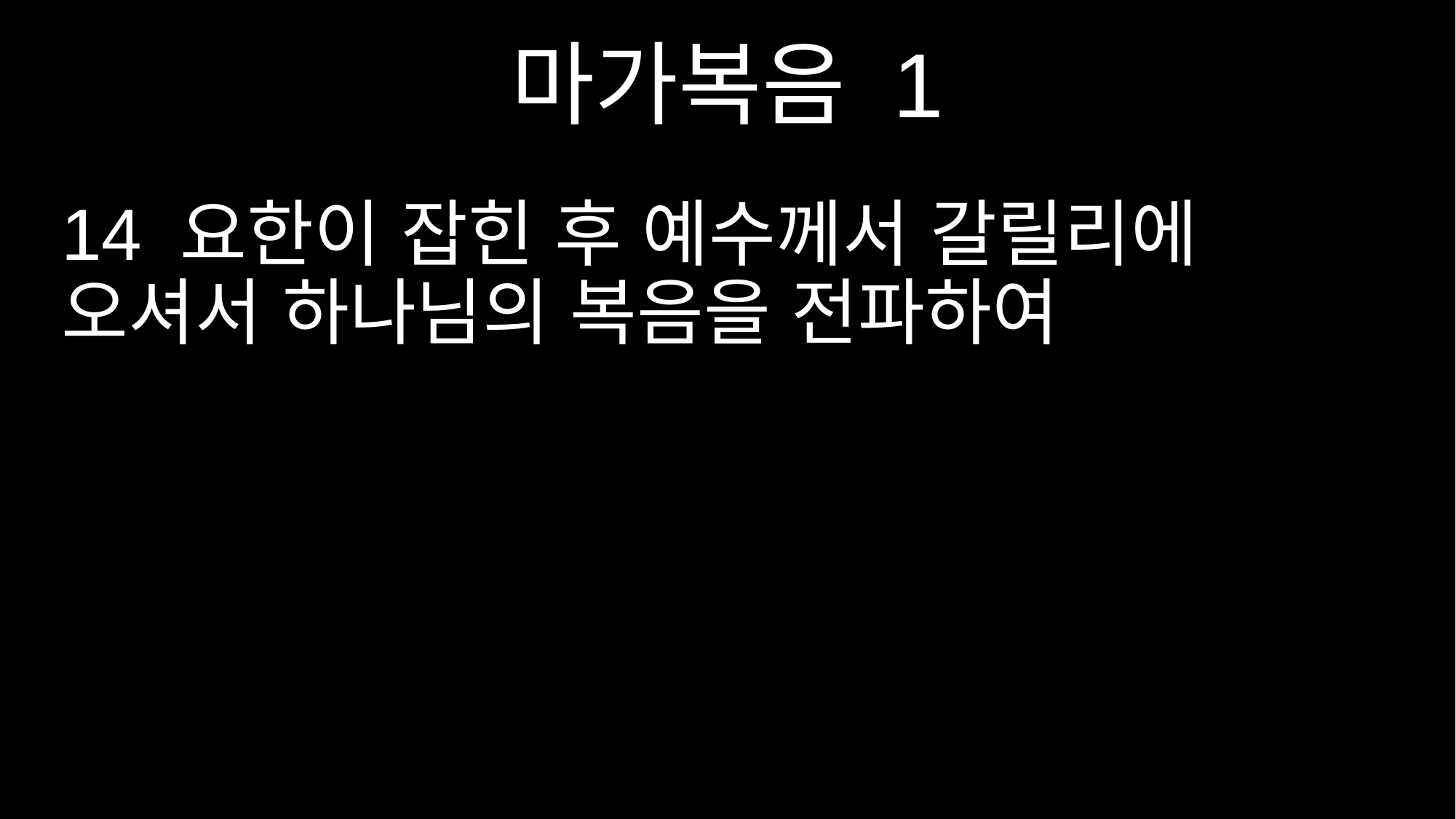

마가복음 1
14 요한이 잡힌 후 예수께서 갈릴리에 오셔서 하나님의 복음을 전파하여